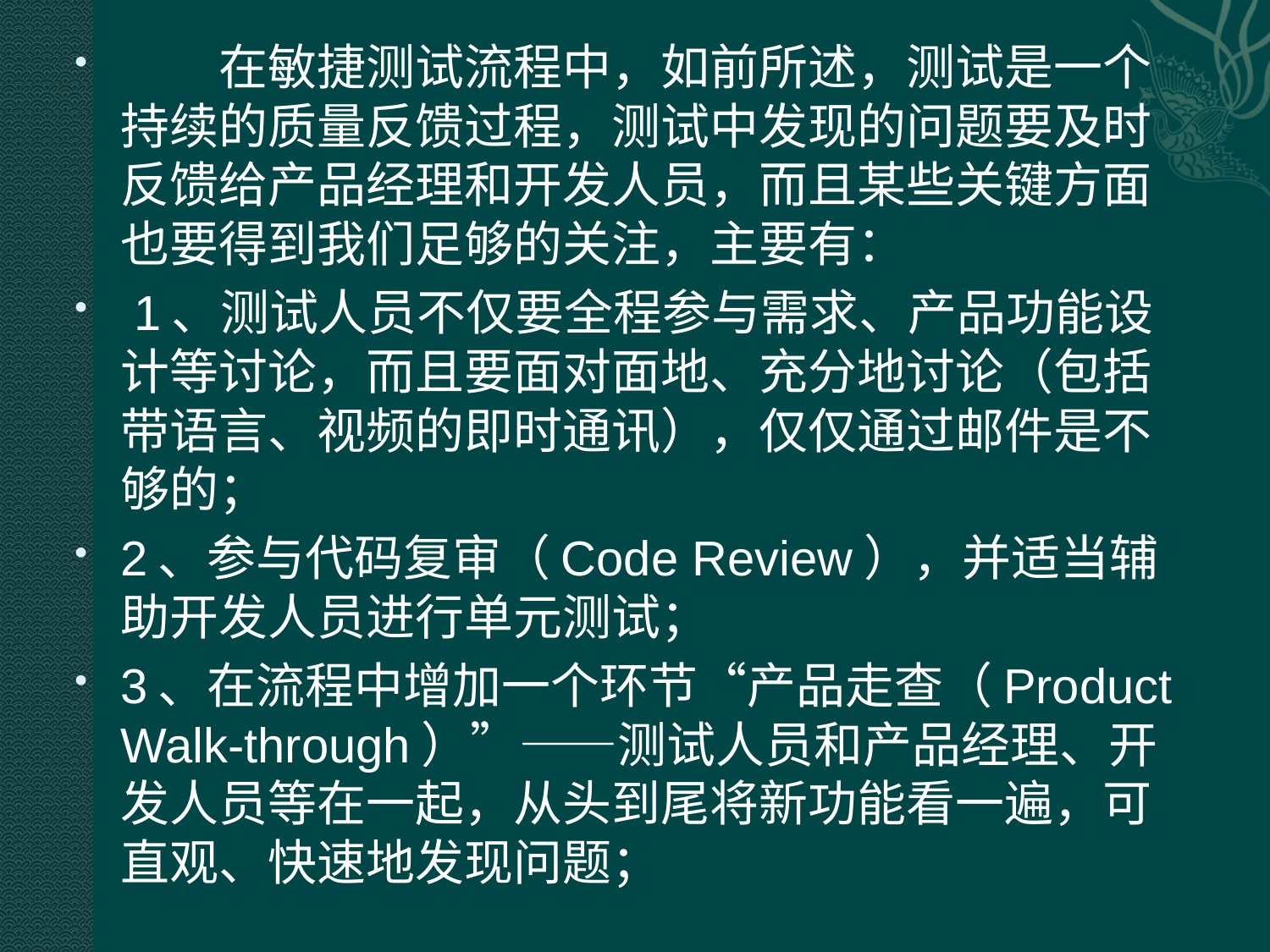

在敏捷测试流程中，如前所述，测试是一个持续的质量反馈过程，测试中发现的问题要及时反馈给产品经理和开发人员，而且某些关键方面也要得到我们足够的关注，主要有：
 1、测试人员不仅要全程参与需求、产品功能设计等讨论，而且要面对面地、充分地讨论（包括带语言、视频的即时通讯），仅仅通过邮件是不够的；
2、参与代码复审（Code Review），并适当辅助开发人员进行单元测试；
3、在流程中增加一个环节“产品走查（Product Walk-through）”——测试人员和产品经理、开发人员等在一起，从头到尾将新功能看一遍，可直观、快速地发现问题；